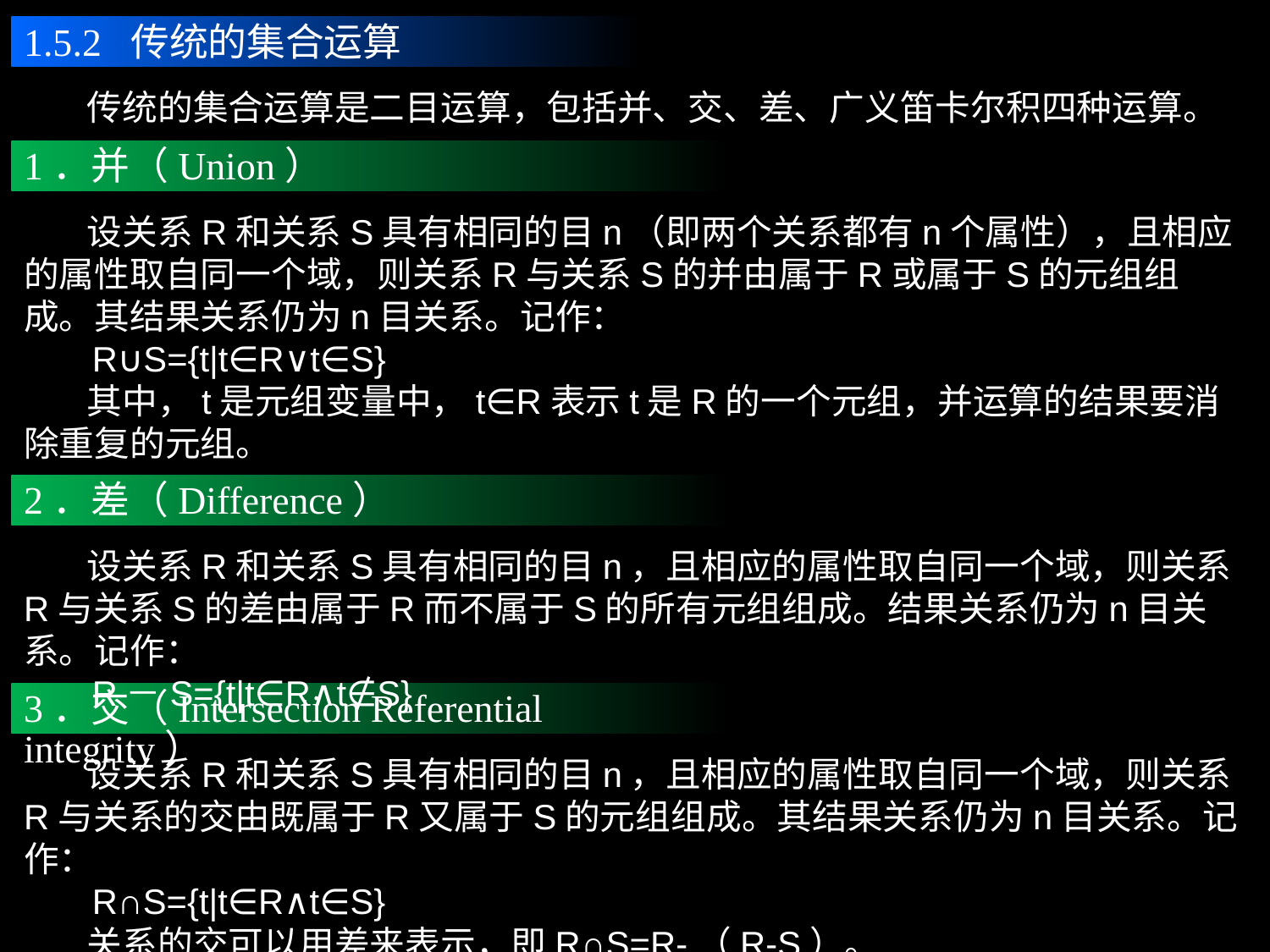

1.5.2  传统的集合运算
       传统的集合运算是二目运算，包括并、交、差、广义笛卡尔积四种运算。
1．并（Union）
       设关系R和关系S具有相同的目n（即两个关系都有n个属性），且相应的属性取自同一个域，则关系R与关系S的并由属于R或属于S的元组组成。其结果关系仍为n目关系。记作：
       R∪S={t|t∈R∨t∈S}
       其中，t是元组变量中，t∈R表示t是R的一个元组，并运算的结果要消除重复的元组。
2．差（Difference）
       设关系R和关系S具有相同的目n，且相应的属性取自同一个域，则关系R与关系S的差由属于R而不属于S的所有元组组成。结果关系仍为n目关系。记作：
       R－S={t|t∈R∧t∉S}
3．交（Intersection Referential integrity）
       设关系R和关系S具有相同的目n，且相应的属性取自同一个域，则关系R与关系的交由既属于R又属于S的元组组成。其结果关系仍为n目关系。记作：
       R∩S={t|t∈R∧t∈S}
       关系的交可以用差来表示，即R∩S=R-（R-S）。